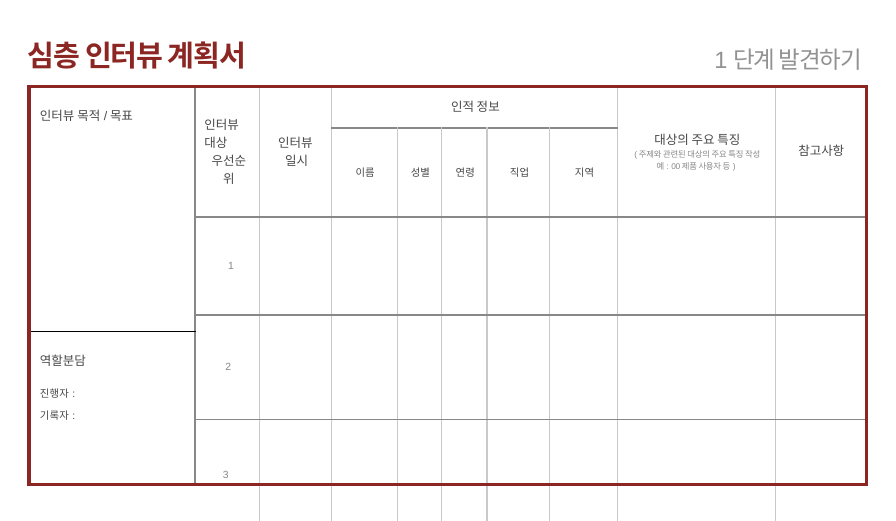

심층 인터뷰 계획서
1단계 발견하기
| 인터뷰 목적/목표 |
| --- |
| 역할분담 진행자: 기록자: |
| 인터뷰 대상 우선순위 | 인터뷰 일시 | 인적 정보 |  |  |  |  | 대상의 주요 특징 (주제와 관련된 대상의 주요 특징 작성 예: 00제품 사용자 등) | 참고사항 |
| --- | --- | --- | --- | --- | --- | --- | --- | --- |
|  |  | 이름 | 성별 | 연령 | 직업 | 지역 |  |  |
| 1 |  |  |  |  |  |  |  |  |
| 2 |  |  |  |  |  |  |  |  |
| 3 |  |  |  |  |  |  |  |  |